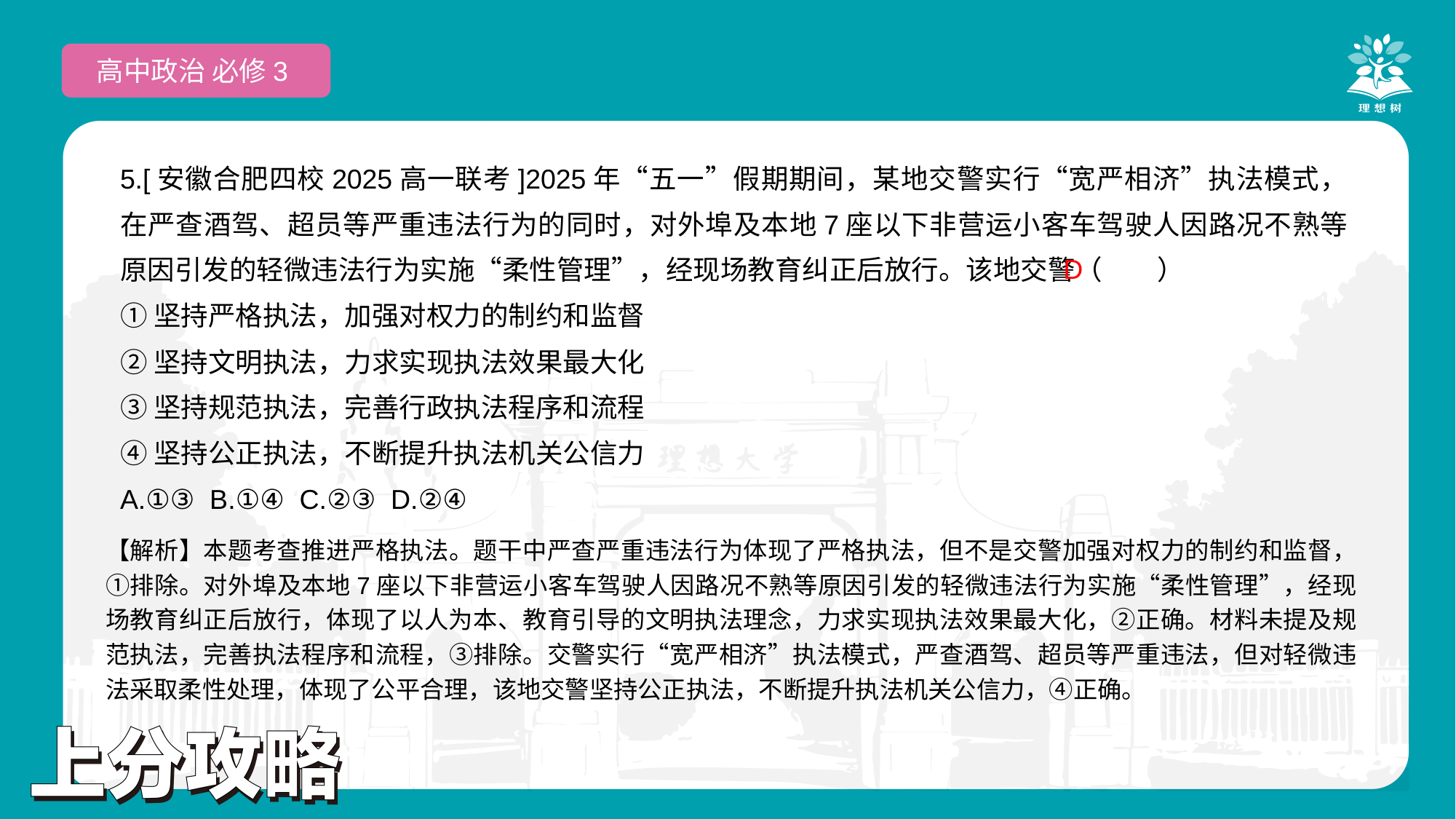

高中政治 必修3
5.[安徽合肥四校2025高一联考]2025年“五一”假期期间，某地交警实行“宽严相济”执法模式，在严查酒驾、超员等严重违法行为的同时，对外埠及本地7座以下非营运小客车驾驶人因路况不熟等原因引发的轻微违法行为实施“柔性管理”，经现场教育纠正后放行。该地交警（　　）
①坚持严格执法，加强对权力的制约和监督
②坚持文明执法，力求实现执法效果最大化
③坚持规范执法，完善行政执法程序和流程
④坚持公正执法，不断提升执法机关公信力
A.①③  B.①④  C.②③  D.②④
 D
【解析】本题考查推进严格执法。题干中严查严重违法行为体现了严格执法，但不是交警加强对权力的制约和监督，①排除。对外埠及本地7座以下非营运小客车驾驶人因路况不熟等原因引发的轻微违法行为实施“柔性管理”，经现场教育纠正后放行，体现了以人为本、教育引导的文明执法理念，力求实现执法效果最大化，②正确。材料未提及规范执法，完善执法程序和流程，③排除。交警实行“宽严相济”执法模式，严查酒驾、超员等严重违法，但对轻微违法采取柔性处理，体现了公平合理，该地交警坚持公正执法，不断提升执法机关公信力，④正确。